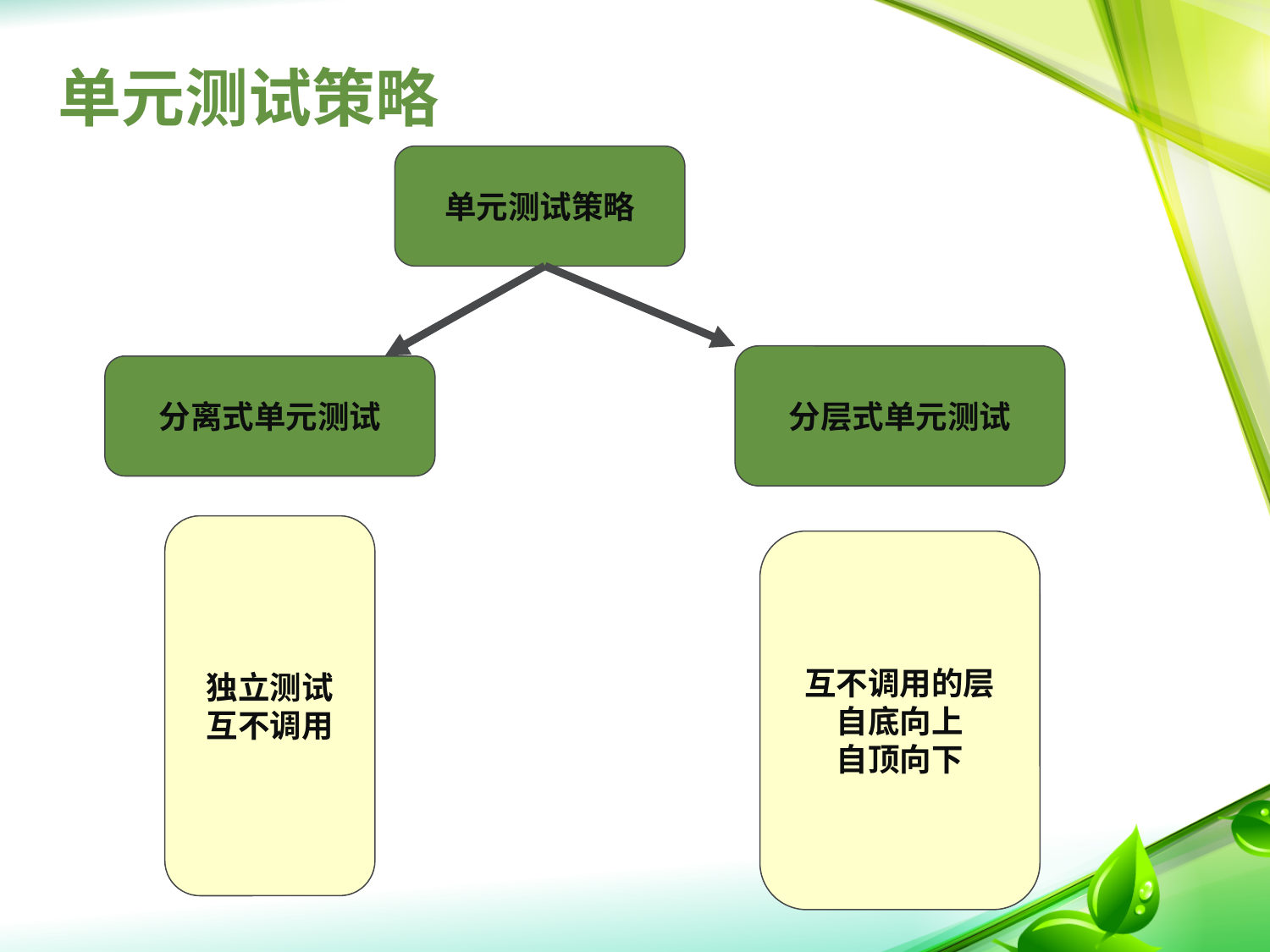

# 单元测试策略
单元测试策略

分层式单元测试
分离式单元测试
独立测试
互不调用
互不调用的层
自底向上
自顶向下